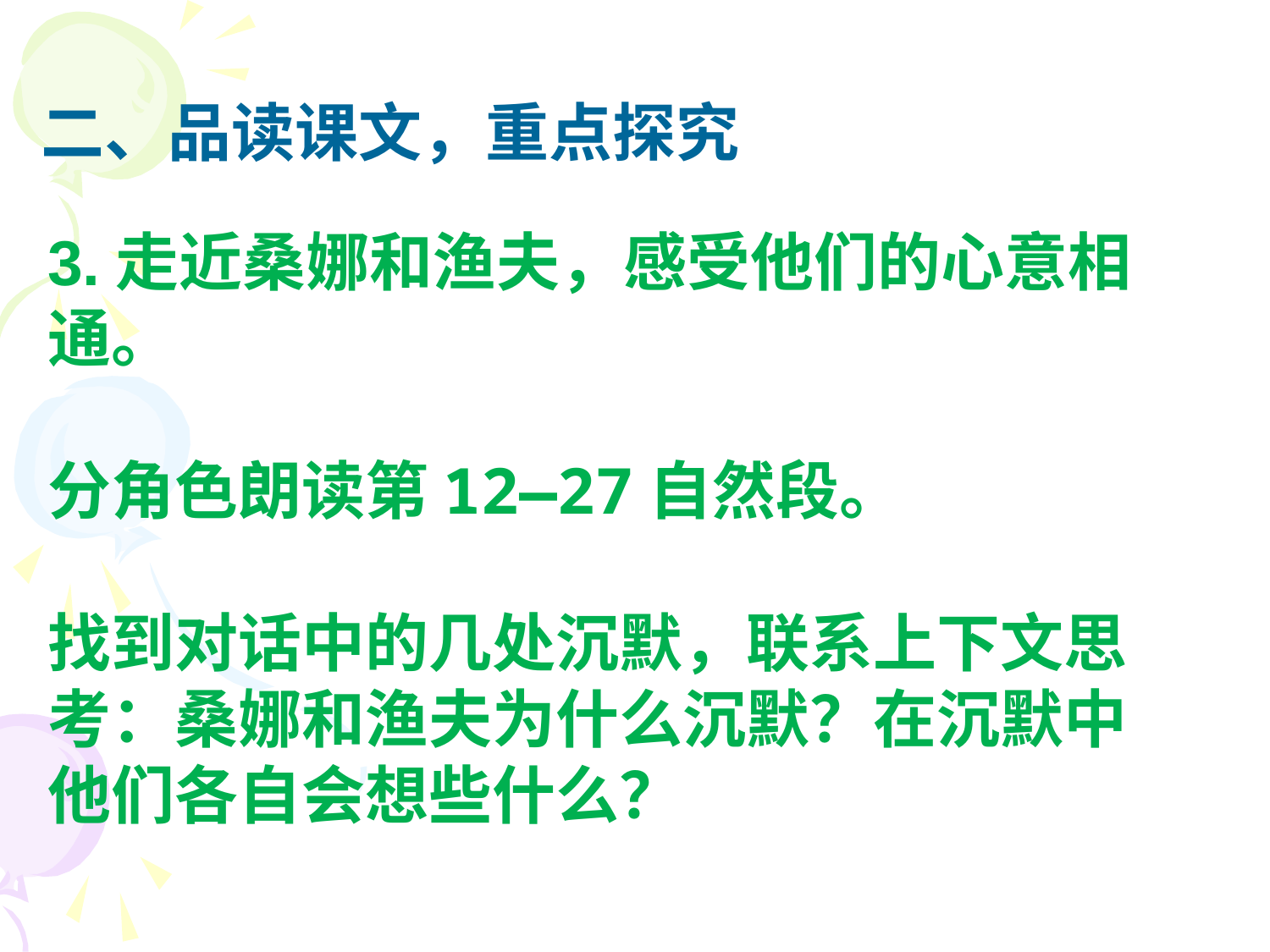

二、品读课文，重点探究
3.走近桑娜和渔夫，感受他们的心意相通。
分角色朗读第12—27自然段。
找到对话中的几处沉默，联系上下文思考：桑娜和渔夫为什么沉默？在沉默中他们各自会想些什么？